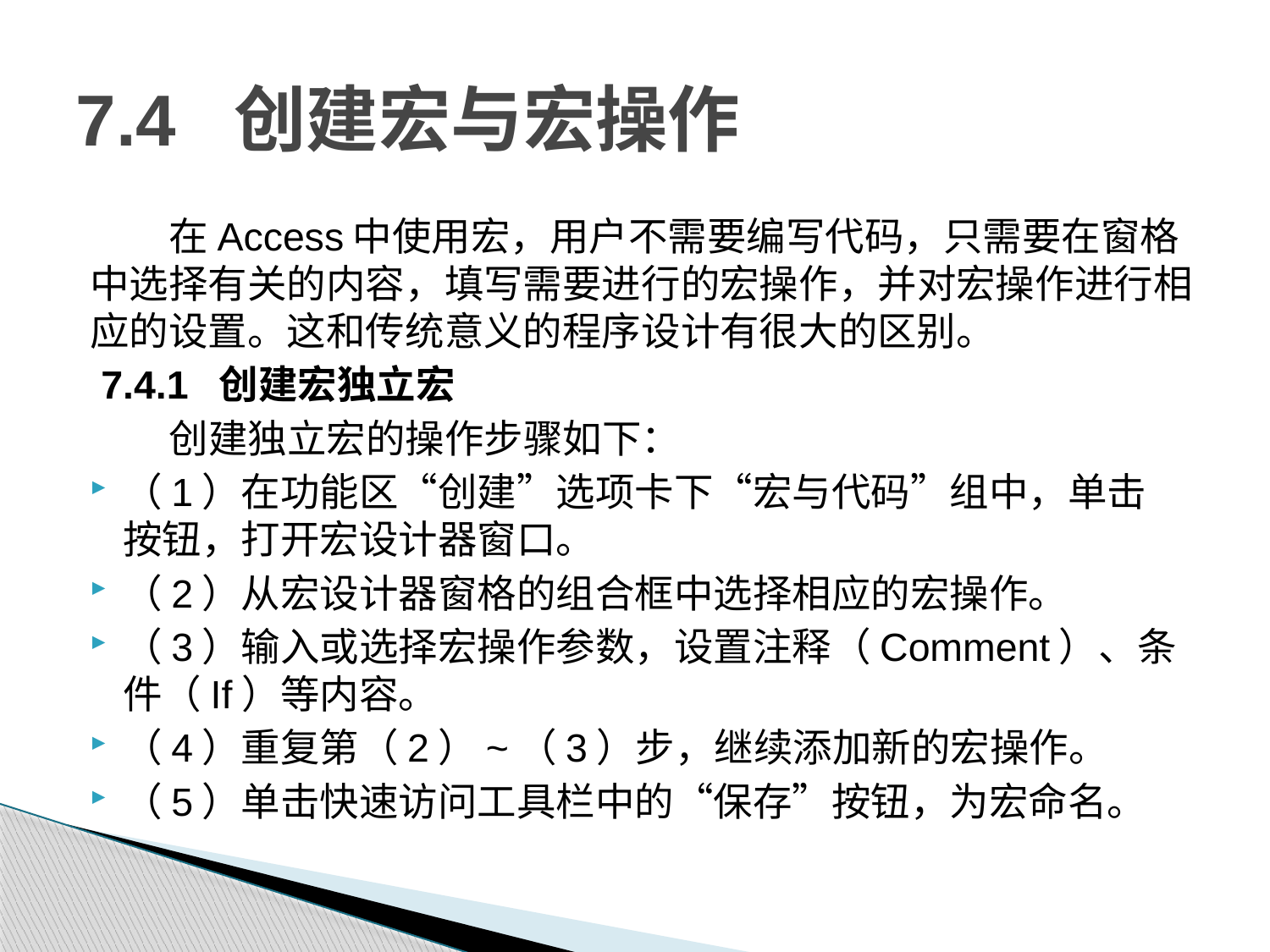

# 7.4  创建宏与宏操作
在Access中使用宏，用户不需要编写代码，只需要在窗格中选择有关的内容，填写需要进行的宏操作，并对宏操作进行相应的设置。这和传统意义的程序设计有很大的区别。
 7.4.1  创建宏独立宏
创建独立宏的操作步骤如下：
（1）在功能区“创建”选项卡下“宏与代码”组中，单击 按钮，打开宏设计器窗口。
（2）从宏设计器窗格的组合框中选择相应的宏操作。
（3）输入或选择宏操作参数，设置注释（Comment）、条件（If）等内容。
（4）重复第（2）~（3）步，继续添加新的宏操作。
（5）单击快速访问工具栏中的“保存”按钮，为宏命名。